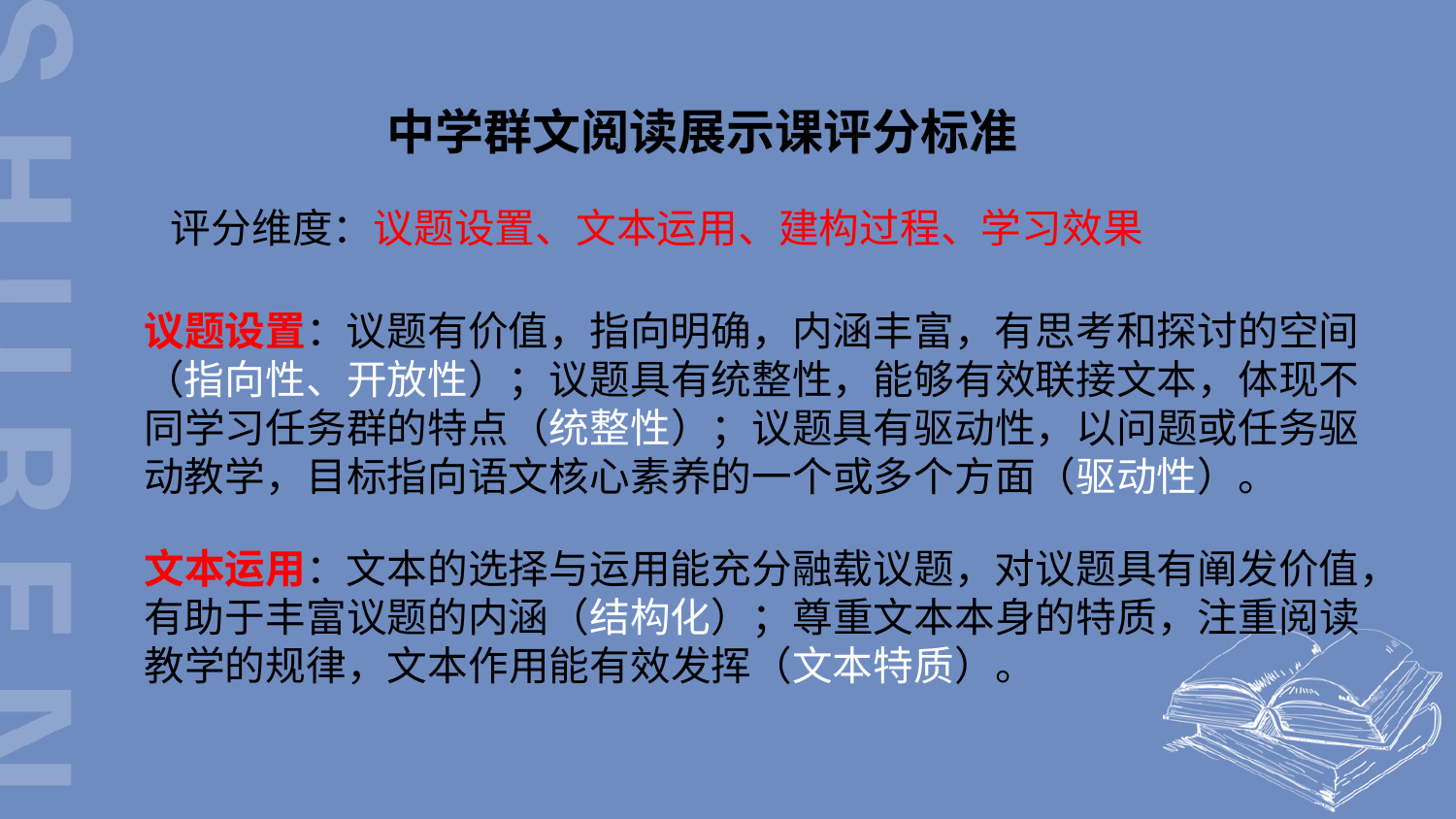

中学群文阅读展示课评分标准
评分维度：议题设置、文本运用、建构过程、学习效果
议题设置：议题有价值，指向明确，内涵丰富，有思考和探讨的空间（指向性、开放性）；议题具有统整性，能够有效联接文本，体现不同学习任务群的特点（统整性）；议题具有驱动性，以问题或任务驱动教学，目标指向语文核心素养的一个或多个方面（驱动性）。
文本运用：文本的选择与运用能充分融载议题，对议题具有阐发价值，有助于丰富议题的内涵（结构化）；尊重文本本身的特质，注重阅读教学的规律，文本作用能有效发挥（文本特质）。